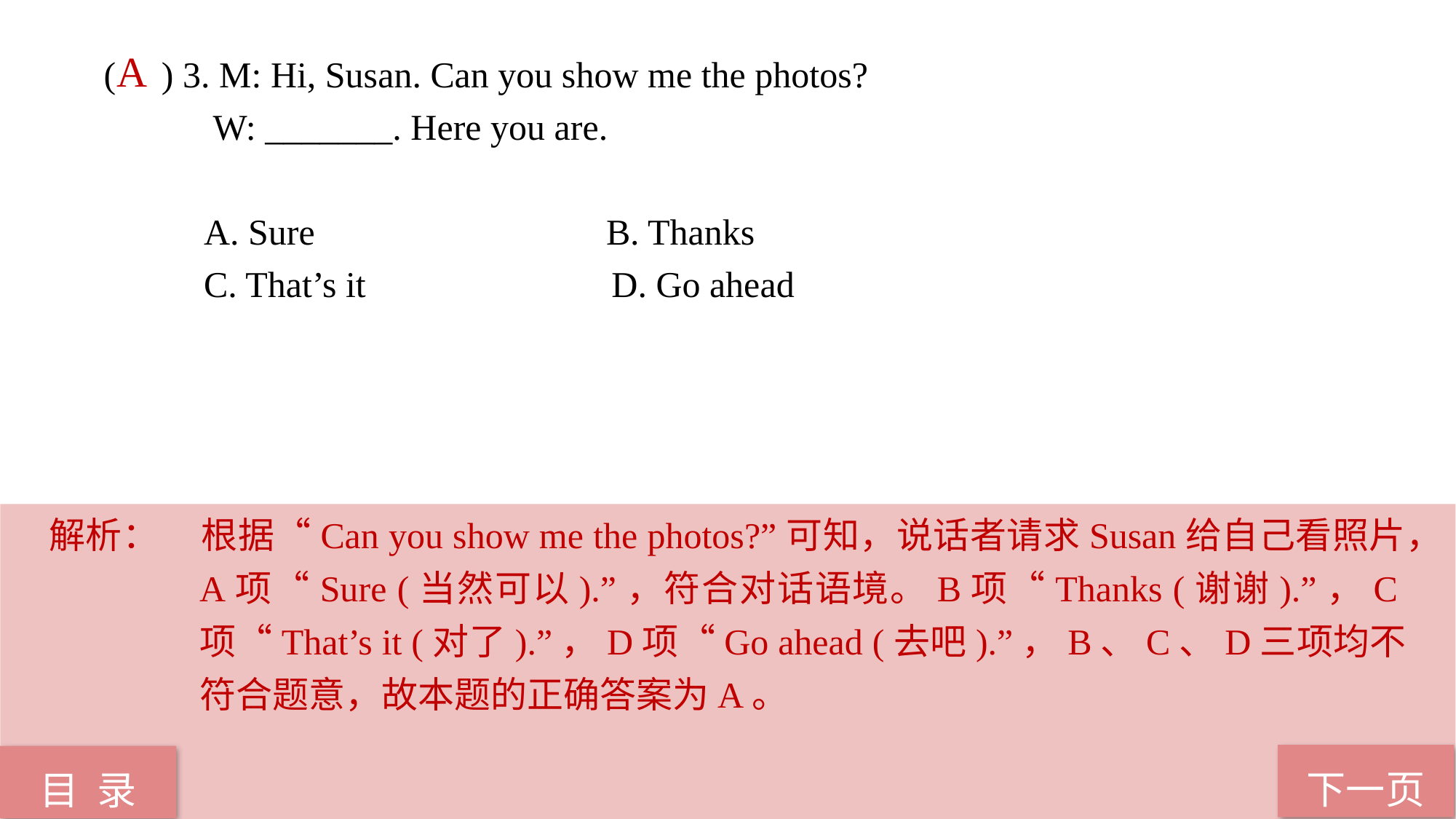

(     ) 3. M: Hi, Susan. Can you show me the photos?
            W: _______. Here you are.

           A. Sure                                B. Thanks
           C. That’s it                           D. Go ahead
A
解析：	根据“Can you show me the photos?”可知，说话者请求Susan给自己看照片，A项“Sure (当然可以).”，符合对话语境。B项“Thanks (谢谢).”，C项“That’s it (对了).”，D项“Go ahead (去吧).”，B、C、D三项均不符合题意，故本题的正确答案为A。